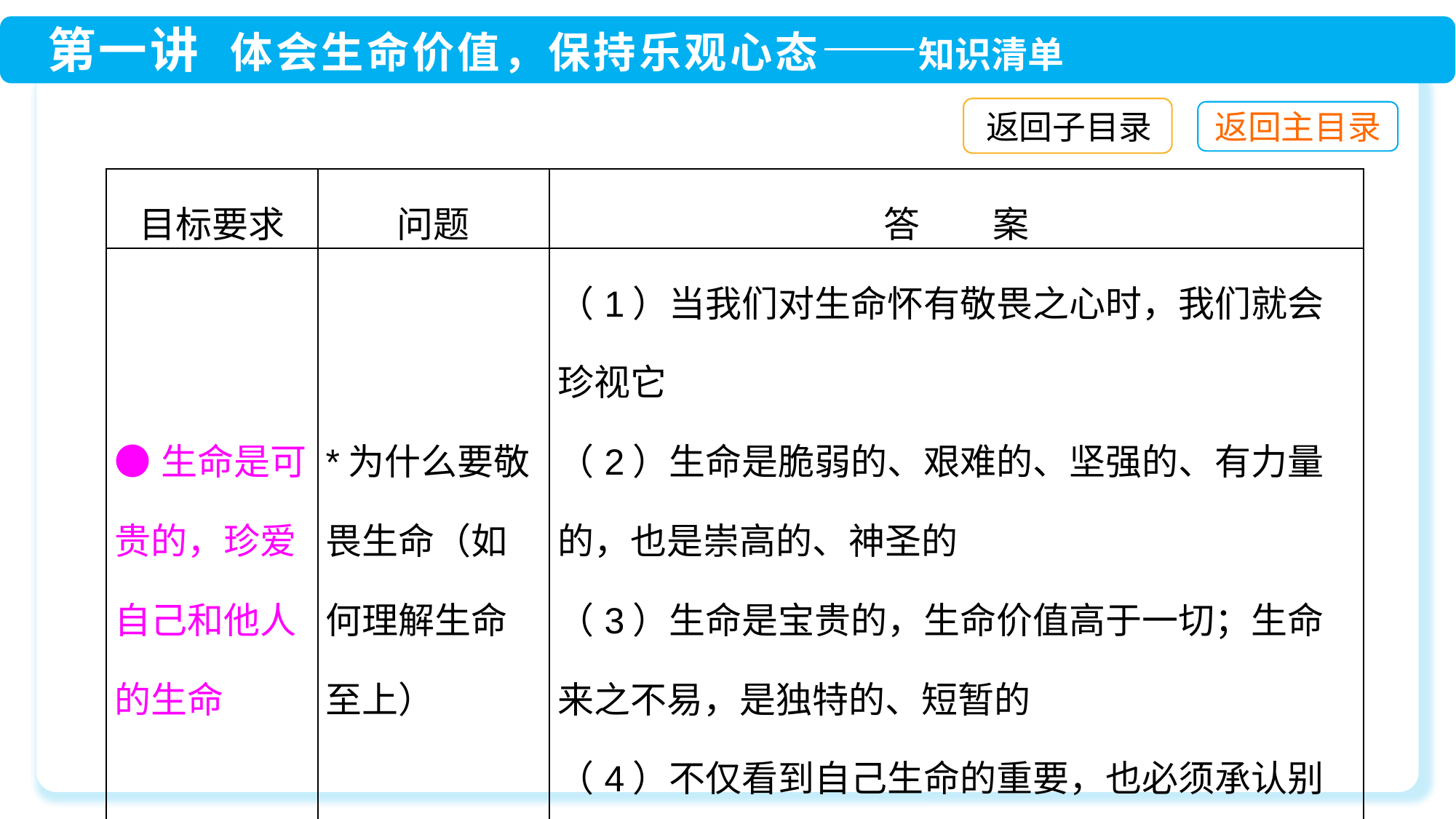

返回子目录
| 目标要求 | 问题 | 答　　案 |
| --- | --- | --- |
| ●生命是可贵的，珍爱自己和他人的生命 | \*为什么要敬畏生命（如何理解生命至上） | （1）当我们对生命怀有敬畏之心时，我们就会珍视它 （2）生命是脆弱的、艰难的、坚强的、有力量的，也是崇高的、神圣的 （3）生命是宝贵的，生命价值高于一切；生命来之不易，是独特的、短暂的 （4）不仅看到自己生命的重要，也必须承认别人的生命同样重要。 |